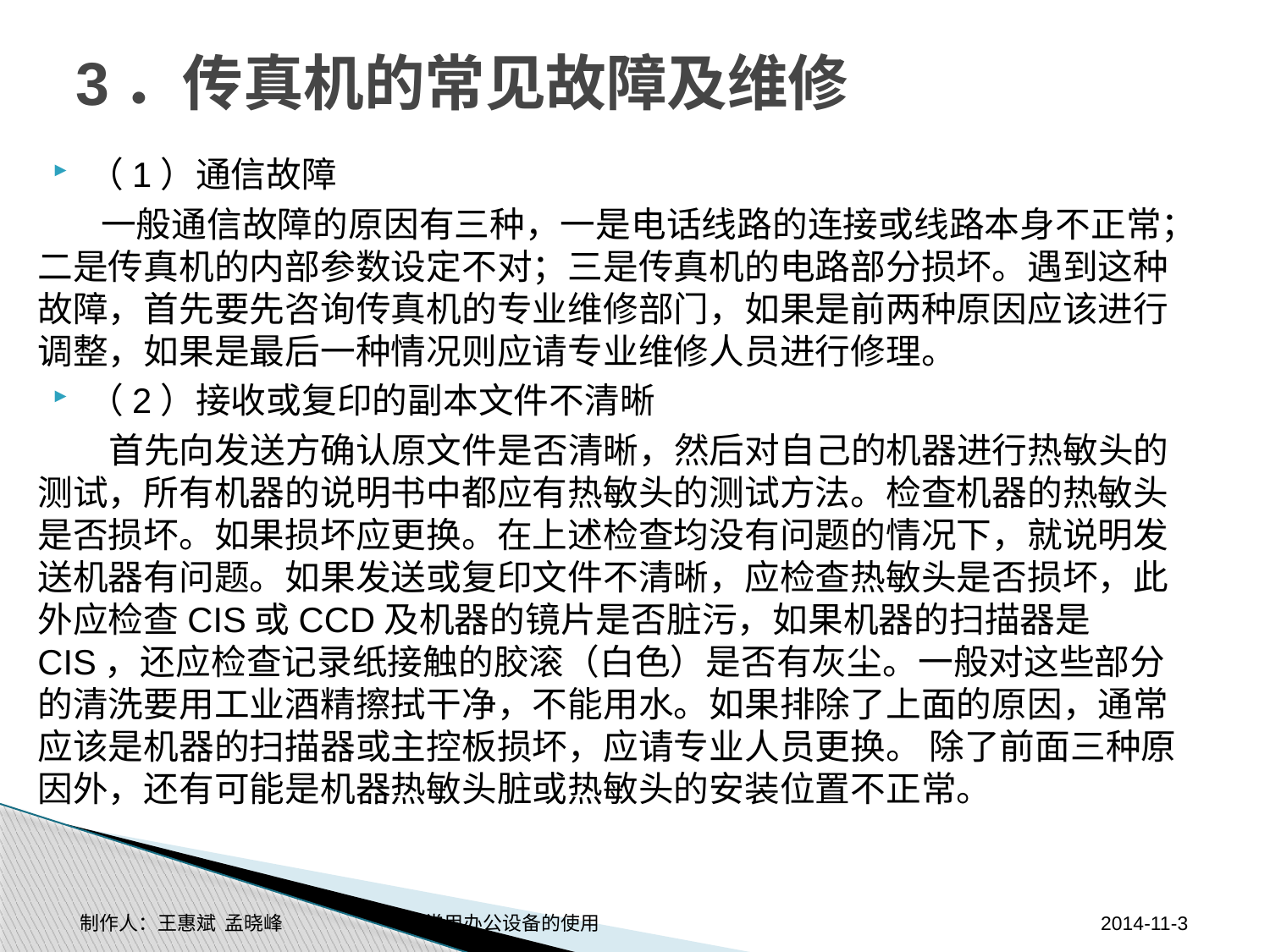

# 3．传真机的常见故障及维修
（1）通信故障
       一般通信故障的原因有三种，一是电话线路的连接或线路本身不正常；二是传真机的内部参数设定不对；三是传真机的电路部分损坏。遇到这种故障，首先要先咨询传真机的专业维修部门，如果是前两种原因应该进行调整，如果是最后一种情况则应请专业维修人员进行修理。
（2）接收或复印的副本文件不清晰
        首先向发送方确认原文件是否清晰，然后对自己的机器进行热敏头的测试，所有机器的说明书中都应有热敏头的测试方法。检查机器的热敏头是否损坏。如果损坏应更换。在上述检查均没有问题的情况下，就说明发送机器有问题。如果发送或复印文件不清晰，应检查热敏头是否损坏，此外应检查CIS或CCD及机器的镜片是否脏污，如果机器的扫描器是CIS，还应检查记录纸接触的胶滚（白色）是否有灰尘。一般对这些部分的清洗要用工业酒精擦拭干净，不能用水。如果排除了上面的原因，通常应该是机器的扫描器或主控板损坏，应请专业人员更换。 除了前面三种原因外，还有可能是机器热敏头脏或热敏头的安装位置不正常。

制作人：王惠斌  孟晓峰                                常用办公设备的使用
2014-11-3